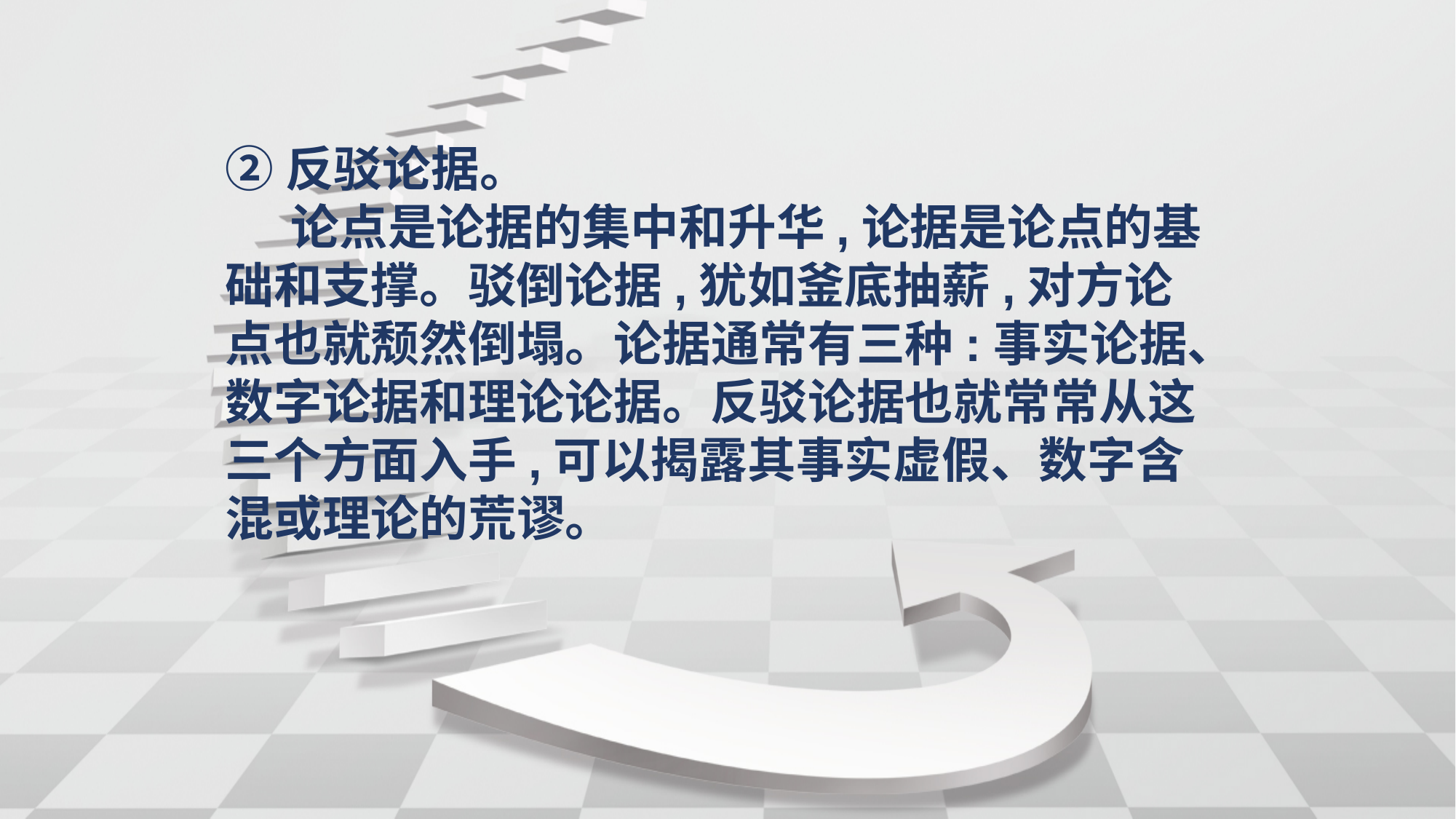

②反驳论据。
    论点是论据的集中和升华,论据是论点的基础和支撑。驳倒论据,犹如釜底抽薪,对方论点也就颓然倒塌。论据通常有三种:事实论据、数字论据和理论论据。反驳论据也就常常从这三个方面入手,可以揭露其事实虚假、数字含混或理论的荒谬。